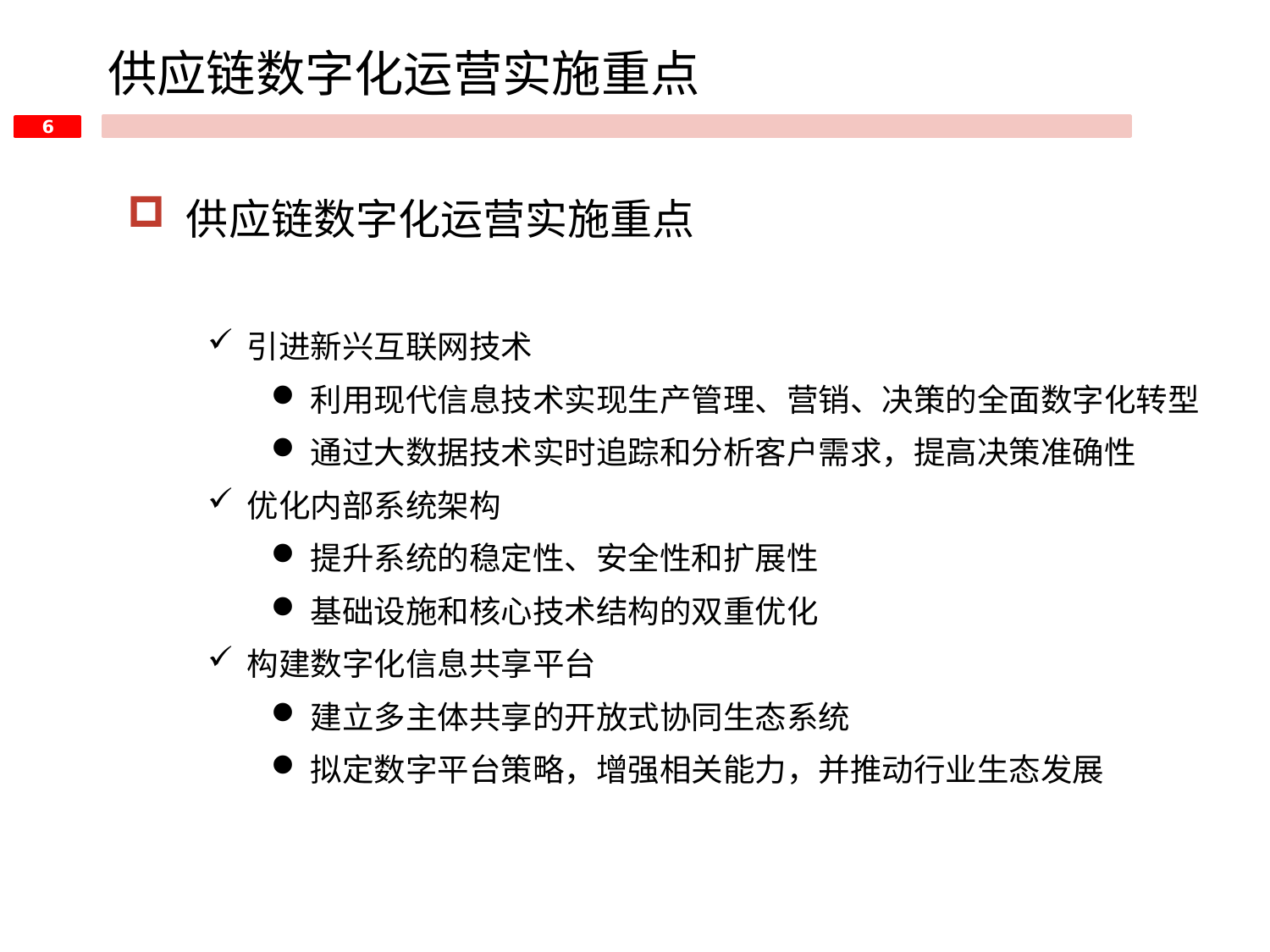

供应链数字化运营实施重点
6
 供应链数字化运营实施重点
引进新兴互联网技术
利用现代信息技术实现生产管理、营销、决策的全面数字化转型
通过大数据技术实时追踪和分析客户需求，提高决策准确性
优化内部系统架构
提升系统的稳定性、安全性和扩展性
基础设施和核心技术结构的双重优化
构建数字化信息共享平台
建立多主体共享的开放式协同生态系统
拟定数字平台策略，增强相关能力，并推动行业生态发展